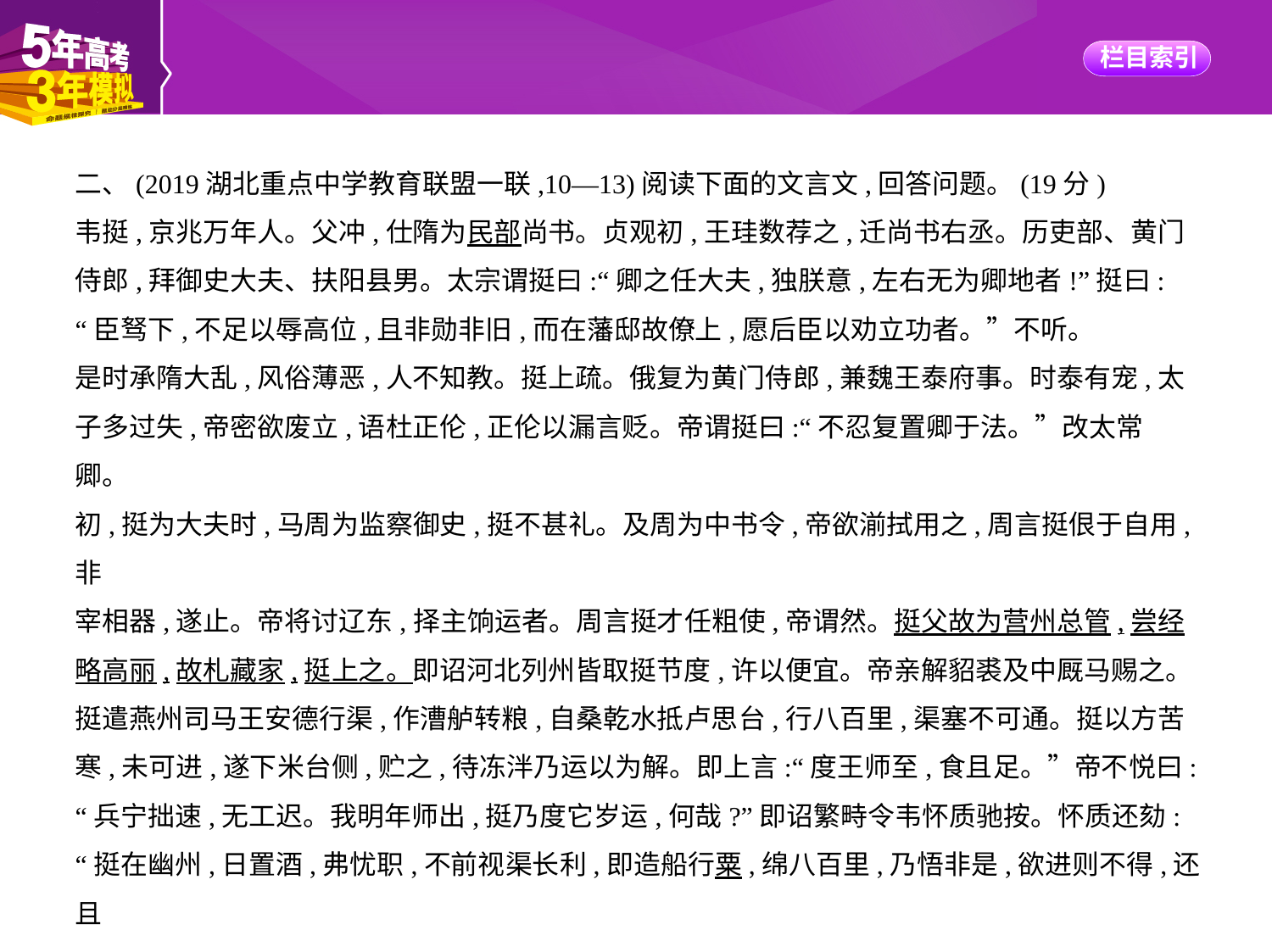

二、(2019湖北重点中学教育联盟一联,10—13)阅读下面的文言文,回答问题。(19分)
韦挺,京兆万年人。父冲,仕隋为民部尚书。贞观初,王珪数荐之,迁尚书右丞。历吏部、黄门
侍郎,拜御史大夫、扶阳县男。太宗谓挺曰:“卿之任大夫,独朕意,左右无为卿地者!”挺曰:
“臣驽下,不足以辱高位,且非勋非旧,而在藩邸故僚上,愿后臣以劝立功者。”不听。
是时承隋大乱,风俗薄恶,人不知教。挺上疏。俄复为黄门侍郎,兼魏王泰府事。时泰有宠,太
子多过失,帝密欲废立,语杜正伦,正伦以漏言贬。帝谓挺曰:“不忍复置卿于法。”改太常
卿。
初,挺为大夫时,马周为监察御史,挺不甚礼。及周为中书令,帝欲湔拭用之,周言挺佷于自用,非
宰相器,遂止。帝将讨辽东,择主饷运者。周言挺才任粗使,帝谓然。挺父故为营州总管,尝经
略高丽,故札藏家,挺上之。即诏河北列州皆取挺节度,许以便宜。帝亲解貂裘及中厩马赐之。
挺遣燕州司马王安德行渠,作漕舻转粮,自桑乾水抵卢思台,行八百里,渠塞不可通。挺以方苦
寒,未可进,遂下米台侧,贮之,待冻泮乃运以为解。即上言:“度王师至,食且足。”帝不悦曰:
“兵宁拙速,无工迟。我明年师出,挺乃度它岁运,何哉?”即诏繁畤令韦怀质驰按。怀质还劾:
“挺在幽州,日置酒,弗忧职,不前视渠长利,即造船行粟,绵八百里,乃悟非是,欲进则不得,还且